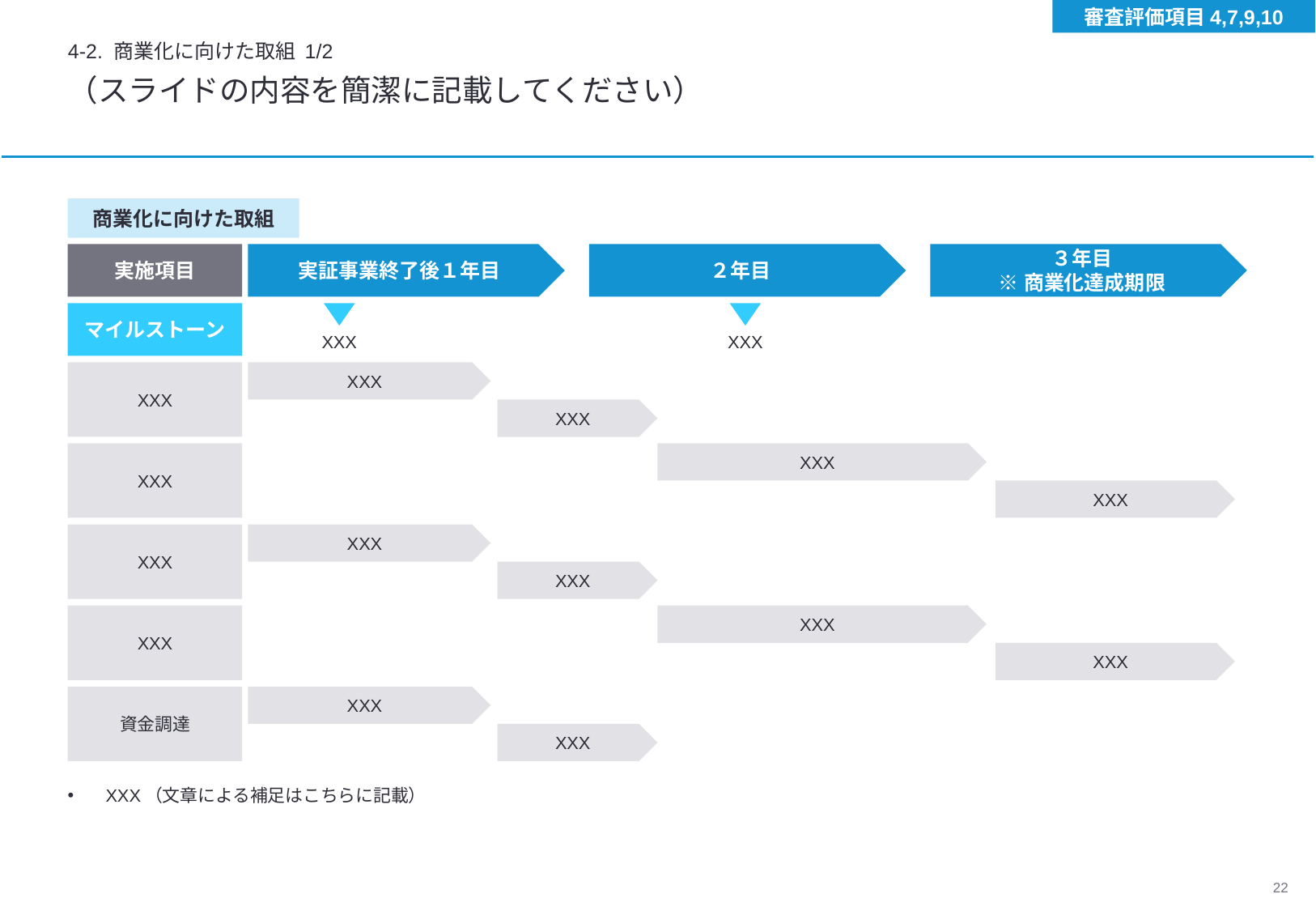

審査評価項目4,7,9,10
4-2. 商業化に向けた取組 1/2
（スライドの内容を簡潔に記載してください）
商業化に向けた取組
実施項目
実証事業終了後１年目
２年目
３年目
※商業化達成期限
マイルストーン

XXX
XXX
XXX
XXX
XXX
XXX
XXX
XXX
XXX
XXX
XXX
XXX
XXX
XXX
資金調達
XXX
XXX
XXX（文章による補足はこちらに記載）